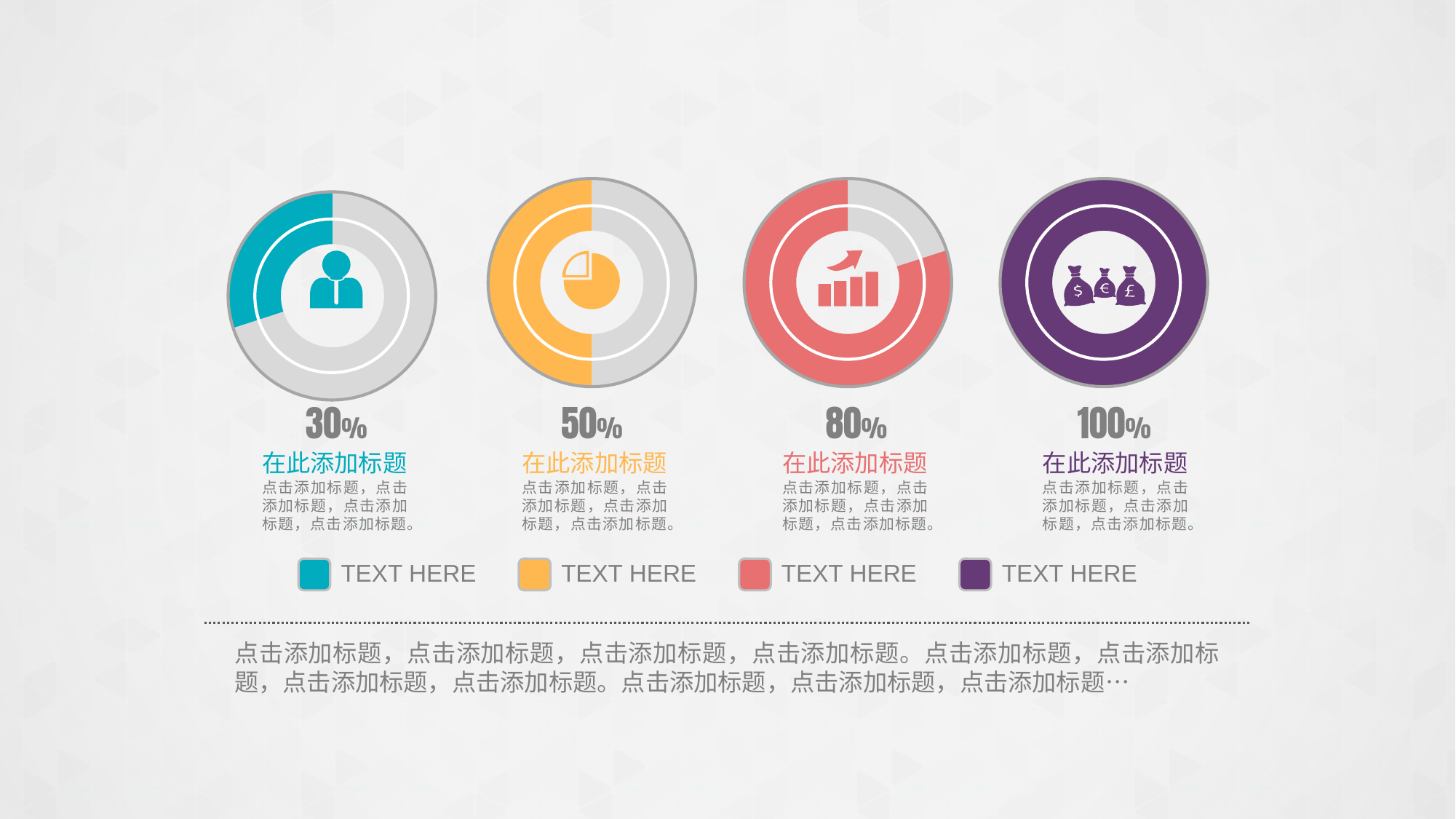

### Chart

| Category | 列1 |
|---|---|
| 第一季度 | 50.0 |
| 第二季度 | 50.0 |

### Chart

| Category | 列1 |
|---|---|
| 第一季度 | 20.0 |
| 第二季度 | 80.0 |

### Chart

| Category | 列1 |
|---|---|
| 第一季度 | 0.0 |
| 第二季度 | 100.0 |

### Chart

| Category | 列1 |
|---|---|
| 第一季度 | 70.0 |
| 第二季度 | 30.0 |

30%
在此添加标题
点击添加标题，点击添加标题，点击添加标题，点击添加标题。
50%
在此添加标题
点击添加标题，点击添加标题，点击添加标题，点击添加标题。
80%
在此添加标题
点击添加标题，点击添加标题，点击添加标题，点击添加标题。
100%
在此添加标题
点击添加标题，点击添加标题，点击添加标题，点击添加标题。
TEXT HERE

TEXT HERE

TEXT HERE

TEXT HERE

点击添加标题，点击添加标题，点击添加标题，点击添加标题。点击添加标题，点击添加标题，点击添加标题，点击添加标题。点击添加标题，点击添加标题，点击添加标题…